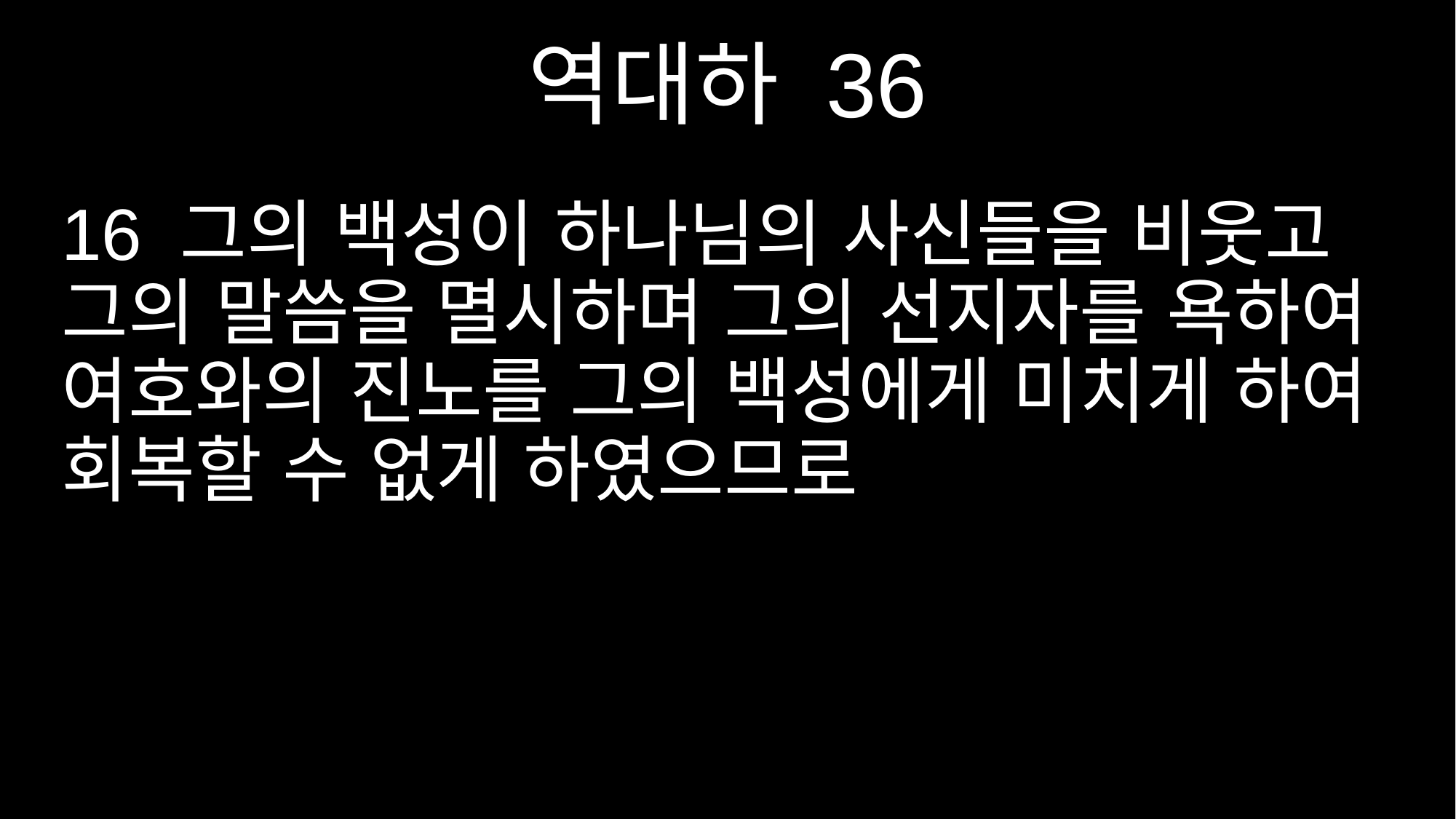

역대하 36
16 그의 백성이 하나님의 사신들을 비웃고 그의 말씀을 멸시하며 그의 선지자를 욕하여 여호와의 진노를 그의 백성에게 미치게 하여 회복할 수 없게 하였으므로